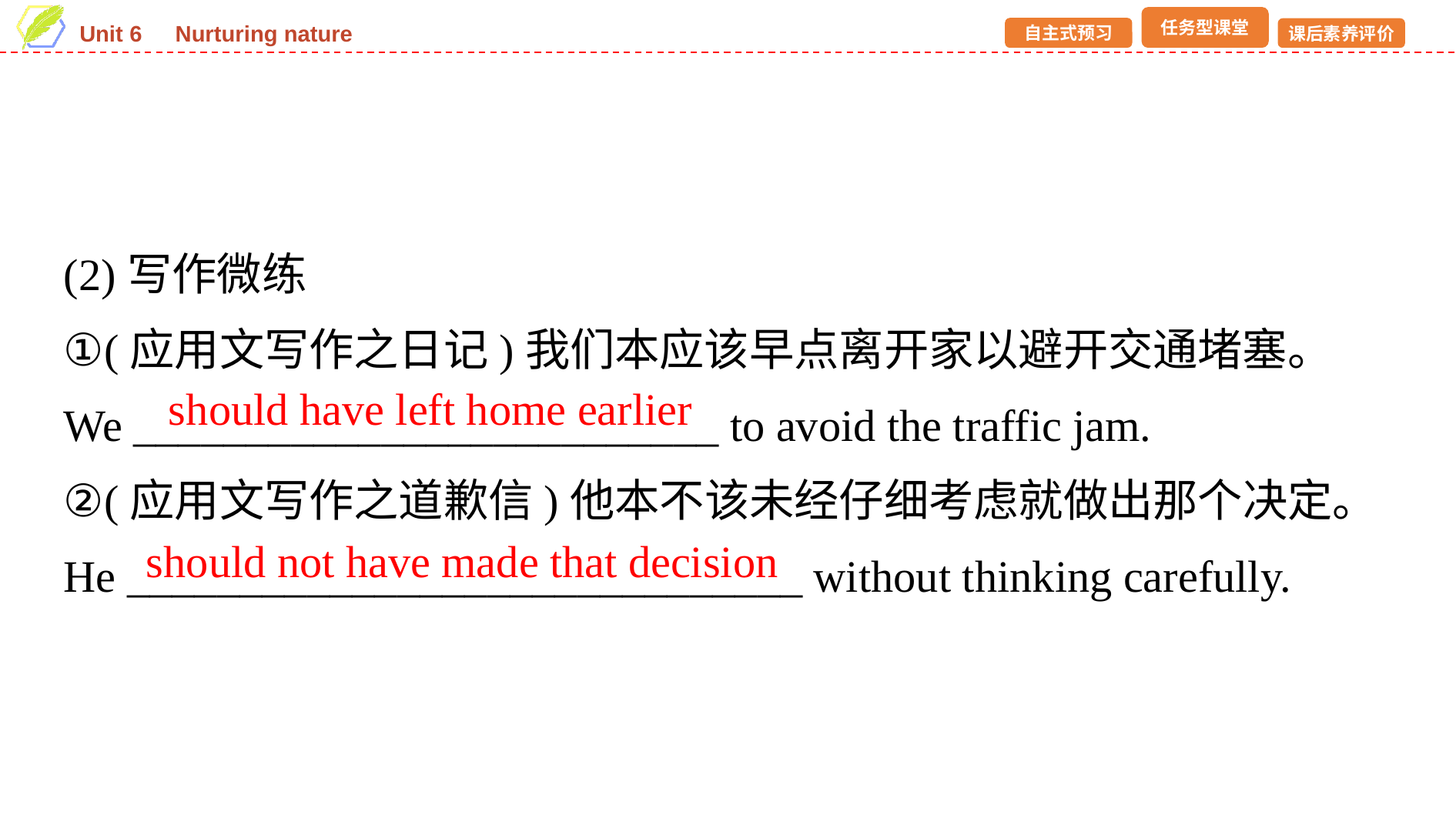

(2)写作微练
①(应用文写作之日记)我们本应该早点离开家以避开交通堵塞。
We __________________________ to avoid the traffic jam.
②(应用文写作之道歉信)他本不该未经仔细考虑就做出那个决定。
He ______________________________ without thinking carefully.
should have left home earlier
should not have made that decision